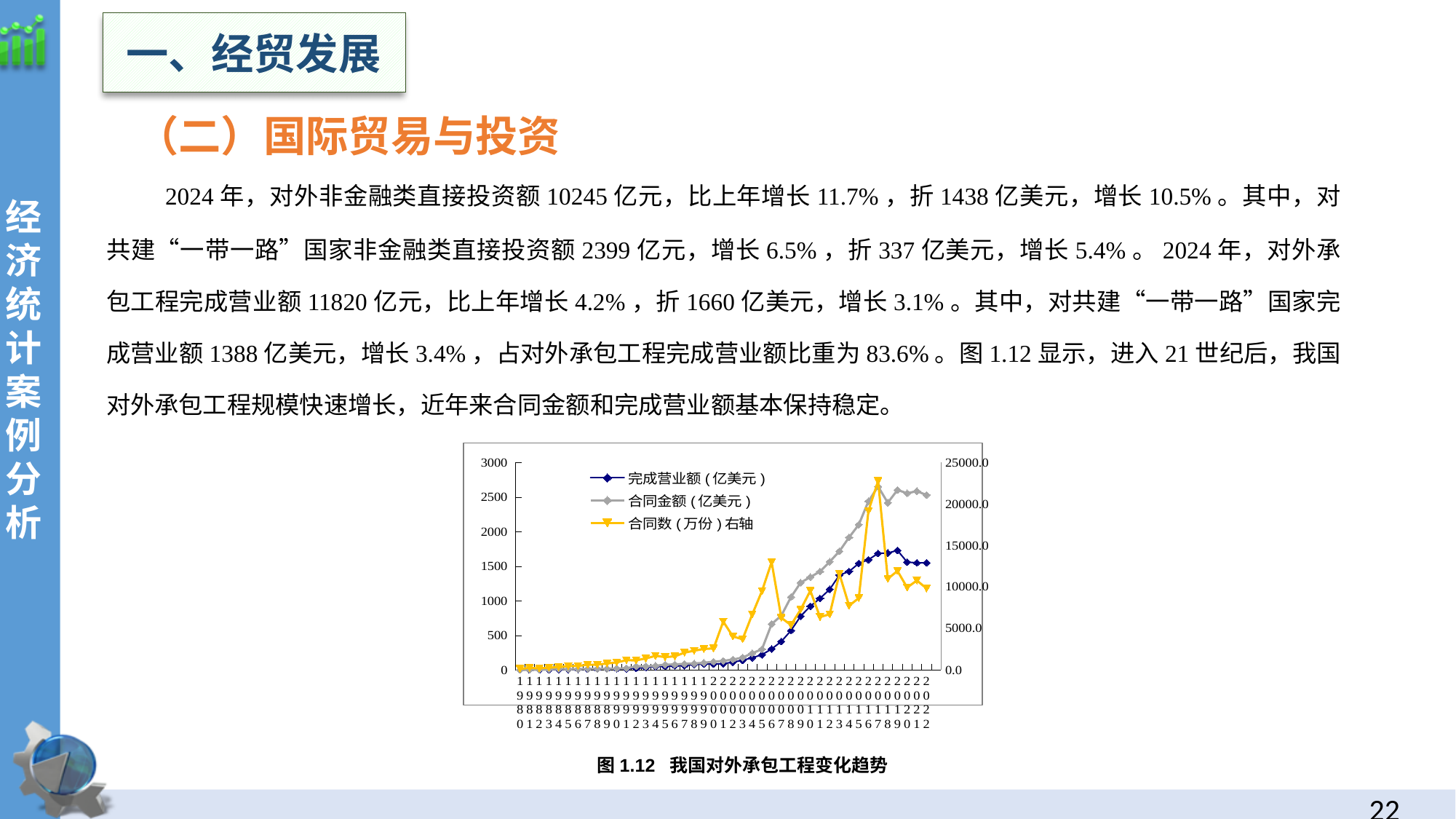

一、经贸发展

（二）国际贸易与投资
   2024年，对外非金融类直接投资额10245亿元，比上年增长11.7%，折1438亿美元，增长10.5%。其中，对共建“一带一路”国家非金融类直接投资额2399亿元，增长6.5%，折337亿美元，增长5.4%。2024年，对外承包工程完成营业额11820亿元，比上年增长4.2%，折1660亿美元，增长3.1%。其中，对共建“一带一路”国家完成营业额1388亿美元，增长3.4%，占对外承包工程完成营业额比重为83.6%。图1.12显示，进入21世纪后，我国对外承包工程规模快速增长，近年来合同金额和完成营业额基本保持稳定。

经
济统计案例分析

### Chart

| Category | 完成营业额(亿美元) | 合同金额(亿美元) | 合同数(万份)右轴 |
|---|---|---|---|
| 1980 | 0.0 | 1.4 | 138.0 |
| 1981 | 1.23 | 2.76 | 250.0 |
| 1982 | 1.89 | 3.46 | 195.0 |
| 1983 | 3.16 | 7.99 | 280.0 |
| 1984 | 4.94 | 15.38 | 344.0 |
| 1985 | 6.63 | 11.16 | 465.0 |
| 1986 | 8.19 | 11.89 | 486.0 |
| 1987 | 10.73 | 16.48 | 616.0 |
| 1988 | 12.53 | 18.13 | 642.0 |
| 1989 | 14.84 | 17.81 | 776.0 |
| 1990 | 16.44 | 21.25 | 920.0 |
| 1991 | 19.7 | 25.24 | 1171.0 |
| 1992 | 24.03 | 52.51 | 1164.0 |
| 1993 | 36.69 | 51.89 | 1393.0 |
| 1994 | 48.83 | 60.28 | 1702.0 |
| 1995 | 52.41 | 76.65 | 1558.0 |
| 1996 | 59.85 | 79.93 | 1634.0 |
| 1997 | 62.18 | 88.07 | 2085.0 |
| 1998 | 78.58 | 93.83 | 2322.0 |
| 1999 | 86.12 | 103.7 | 2527.0 |
| 2000 | 85.13 | 119.52 | 2597.0 |
| 2001 | 89.62 | 131.27 | 5836.0 |
| 2002 | 112.8 | 151.37 | 4036.0 |
| 2003 | 139.22 | 178.4 | 3708.0 |
| 2004 | 176.15 | 241.95 | 6694.0 |
| 2005 | 219.9 | 299.68 | 9502.0 |
| 2006 | 303.21 | 664.16 | 12996.0 |
| 2007 | 411.26 | 786.32 | 6282.0 |
| 2008 | 570.59 | 1054.51 | 5411.0 |
| 2009 | 777.06 | 1262.1 | 7280.0 |
| 2010 | 921.7 | 1343.67 | 9544.0 |
| 2011 | 1034.24 | 1423.32 | 6381.0 |
| 2012 | 1165.97 | 1565.29 | 6710.0 |
| 2013 | 1371.43 | 1716.29 | 11578.0 |
| 2014 | 1424.11 | 1917.56 | 7740.0 |
| 2015 | 1540.74 | 2100.74 | 8662.0 |
| 2016 | 1594.17 | 2440.1 | 19157.0 |
| 2017 | 1685.87 | 2652.76 | 22774.0 |
| 2018 | 1690.44 | 2418.04 | 10985.0 |
| 2019 | 1729.01 | 2602.45 | 11932.0 |
| 2020 | 1559.35 | 2555.4 | 9933.0 |
| 2021 | 1549.43 | 2584.94 | 10786.0 |
| 2022 | 1549.92 | 2530.7 | 9823.0 |
图1.12  我国对外承包工程变化趋势
22